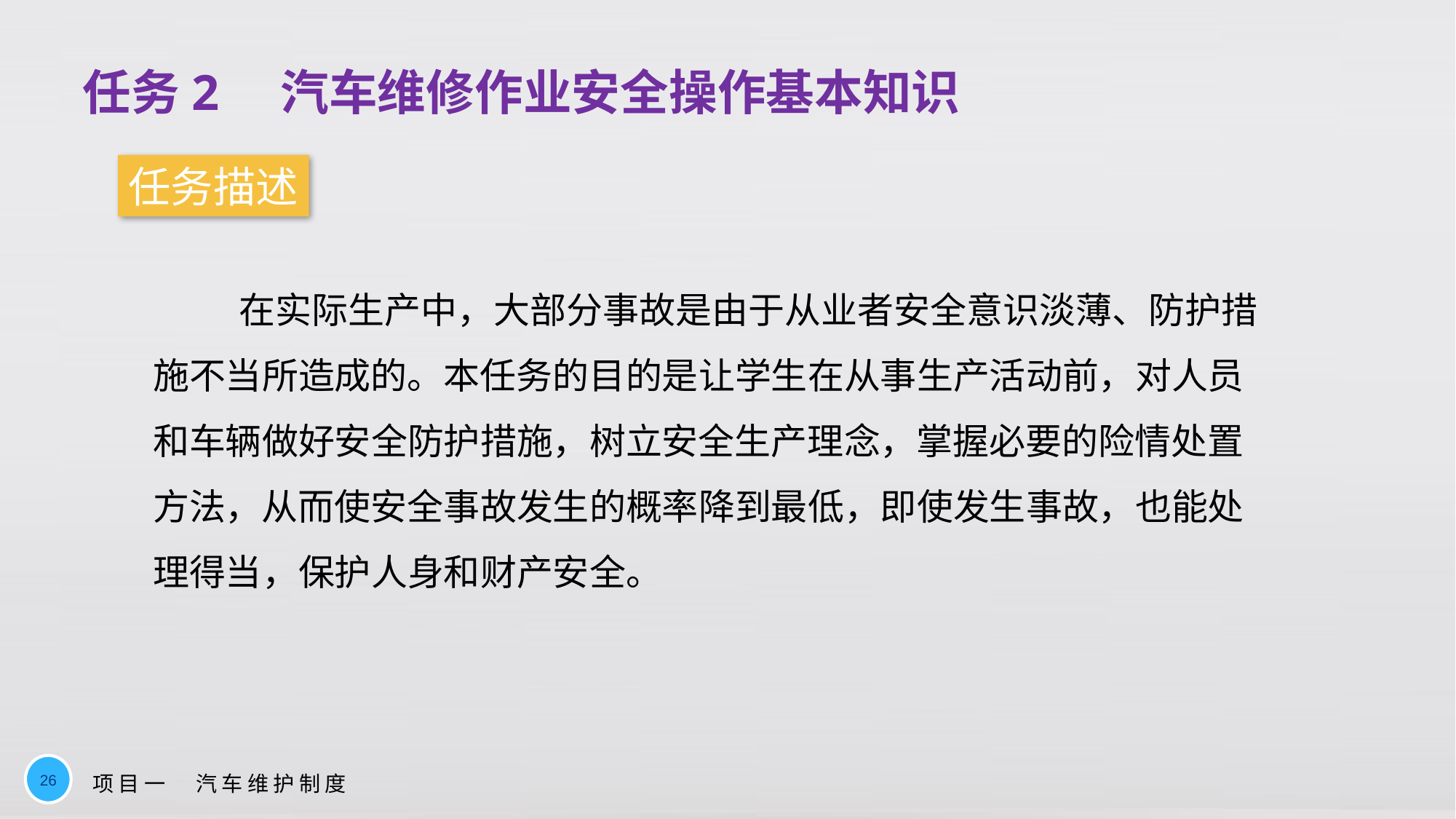

任务2　汽车维修作业安全操作基本知识
任务描述
在实际生产中，大部分事故是由于从业者安全意识淡薄、防护措施不当所造成的。本任务的目的是让学生在从事生产活动前，对人员和车辆做好安全防护措施，树立安全生产理念，掌握必要的险情处置方法，从而使安全事故发生的概率降到最低，即使发生事故，也能处理得当，保护人身和财产安全。
26